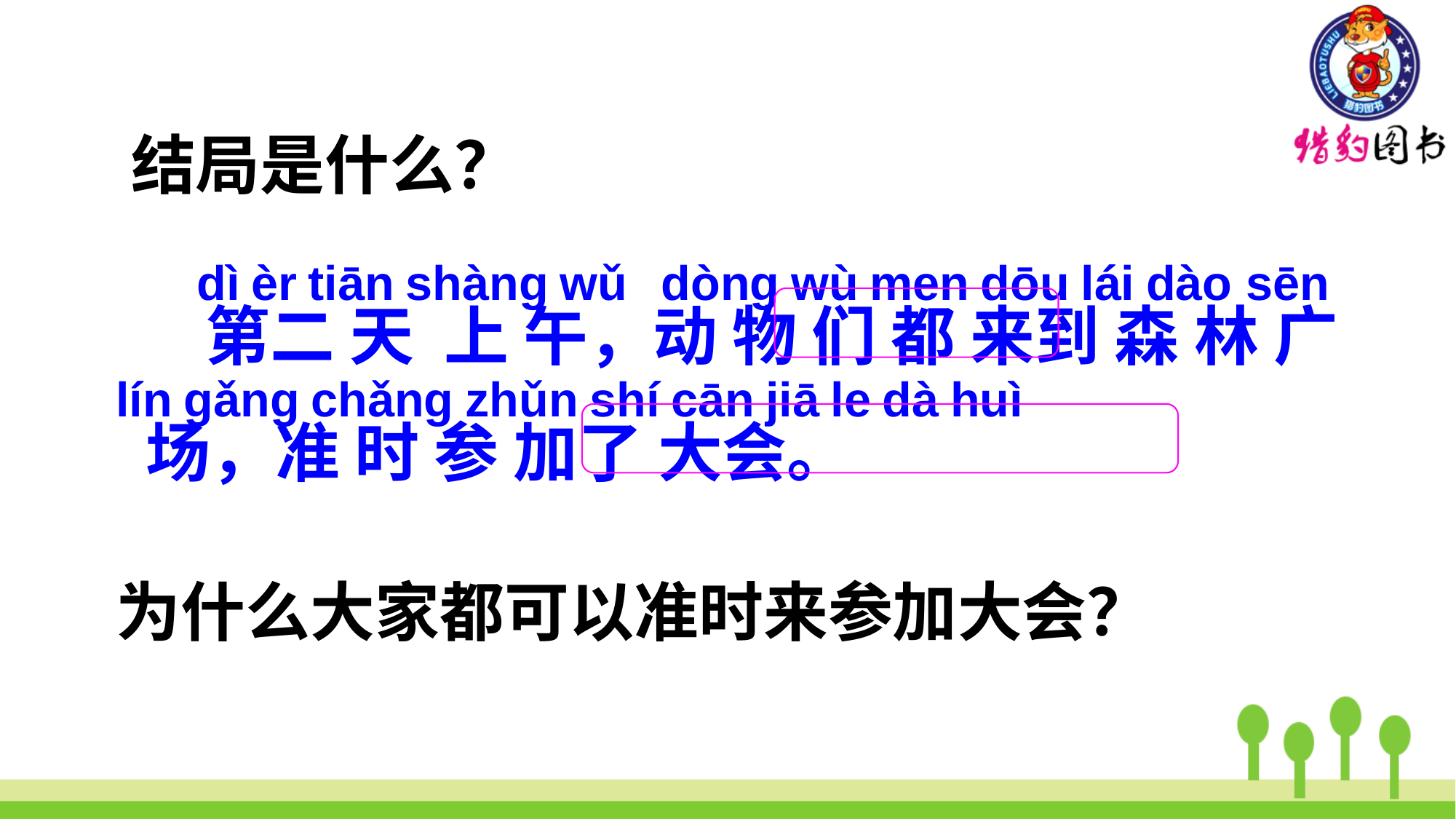

结局是什么？
      dì èr tiān shànɡ wǔ   dònɡ wù men dōu lái dào sēn lín ɡǎnɡ chǎnɡ zhǔn shí cān jiā le dà huì
    第二 天  上 午，动 物 们 都 来到 森 林 广  场，准 时 参 加了 大会。

为什么大家都可以准时来参加大会？